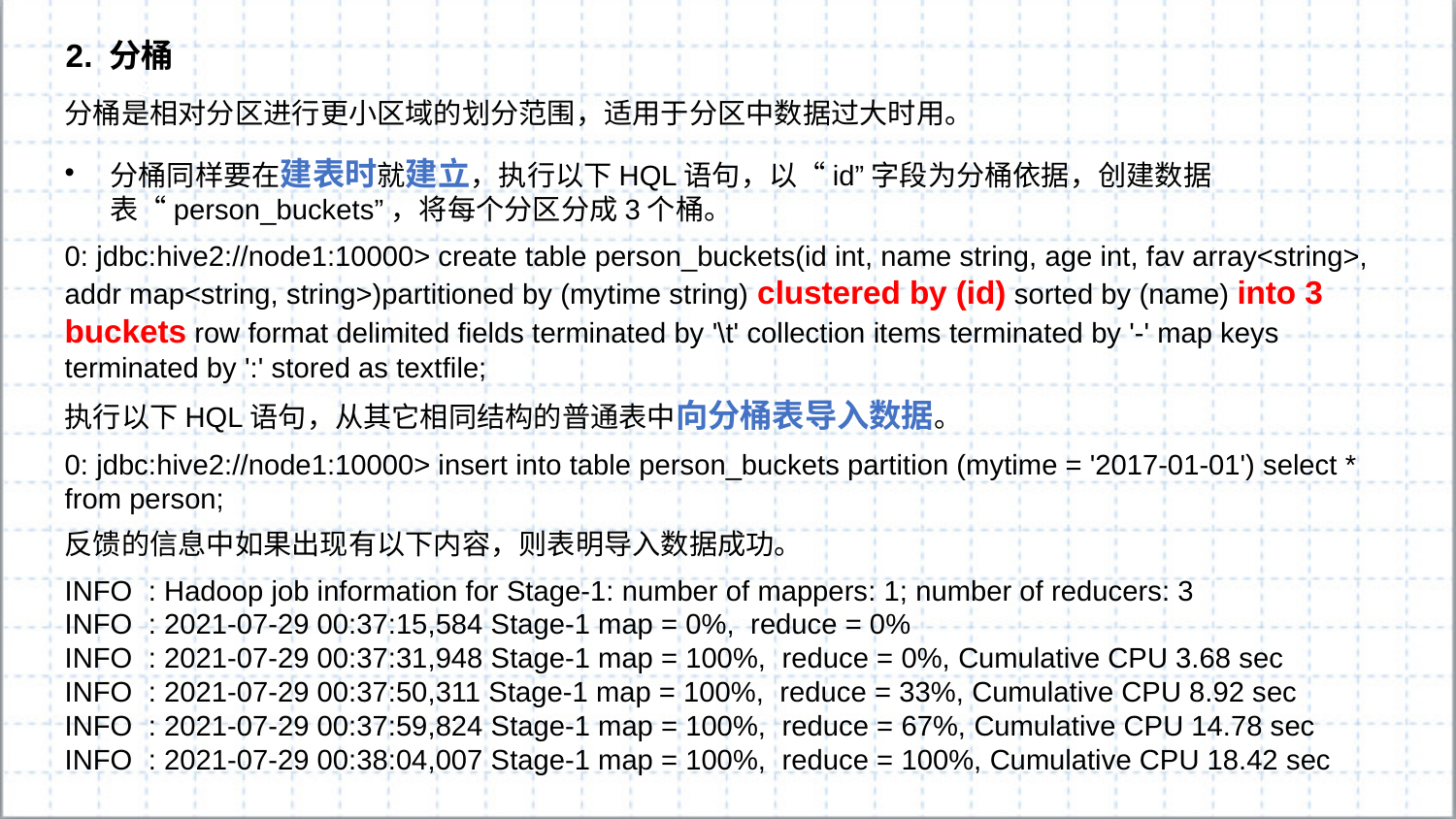

2. 分桶
分桶是相对分区进行更小区域的划分范围，适用于分区中数据过大时用。
分桶同样要在建表时就建立，执行以下HQL语句，以“id”字段为分桶依据，创建数据表“person_buckets”，将每个分区分成3个桶。
0: jdbc:hive2://node1:10000> create table person_buckets(id int, name string, age int, fav array<string>, addr map<string, string>)partitioned by (mytime string) clustered by (id) sorted by (name) into 3 buckets row format delimited fields terminated by '\t' collection items terminated by '-' map keys terminated by ':' stored as textfile;
执行以下HQL语句，从其它相同结构的普通表中向分桶表导入数据。
0: jdbc:hive2://node1:10000> insert into table person_buckets partition (mytime = '2017-01-01') select * from person;
反馈的信息中如果出现有以下内容，则表明导入数据成功。
INFO  : Hadoop job information for Stage-1: number of mappers: 1; number of reducers: 3
INFO  : 2021-07-29 00:37:15,584 Stage-1 map = 0%,  reduce = 0%
INFO  : 2021-07-29 00:37:31,948 Stage-1 map = 100%,  reduce = 0%, Cumulative CPU 3.68 sec
INFO  : 2021-07-29 00:37:50,311 Stage-1 map = 100%,  reduce = 33%, Cumulative CPU 8.92 sec
INFO  : 2021-07-29 00:37:59,824 Stage-1 map = 100%,  reduce = 67%, Cumulative CPU 14.78 sec
INFO  : 2021-07-29 00:38:04,007 Stage-1 map = 100%,  reduce = 100%, Cumulative CPU 18.42 sec